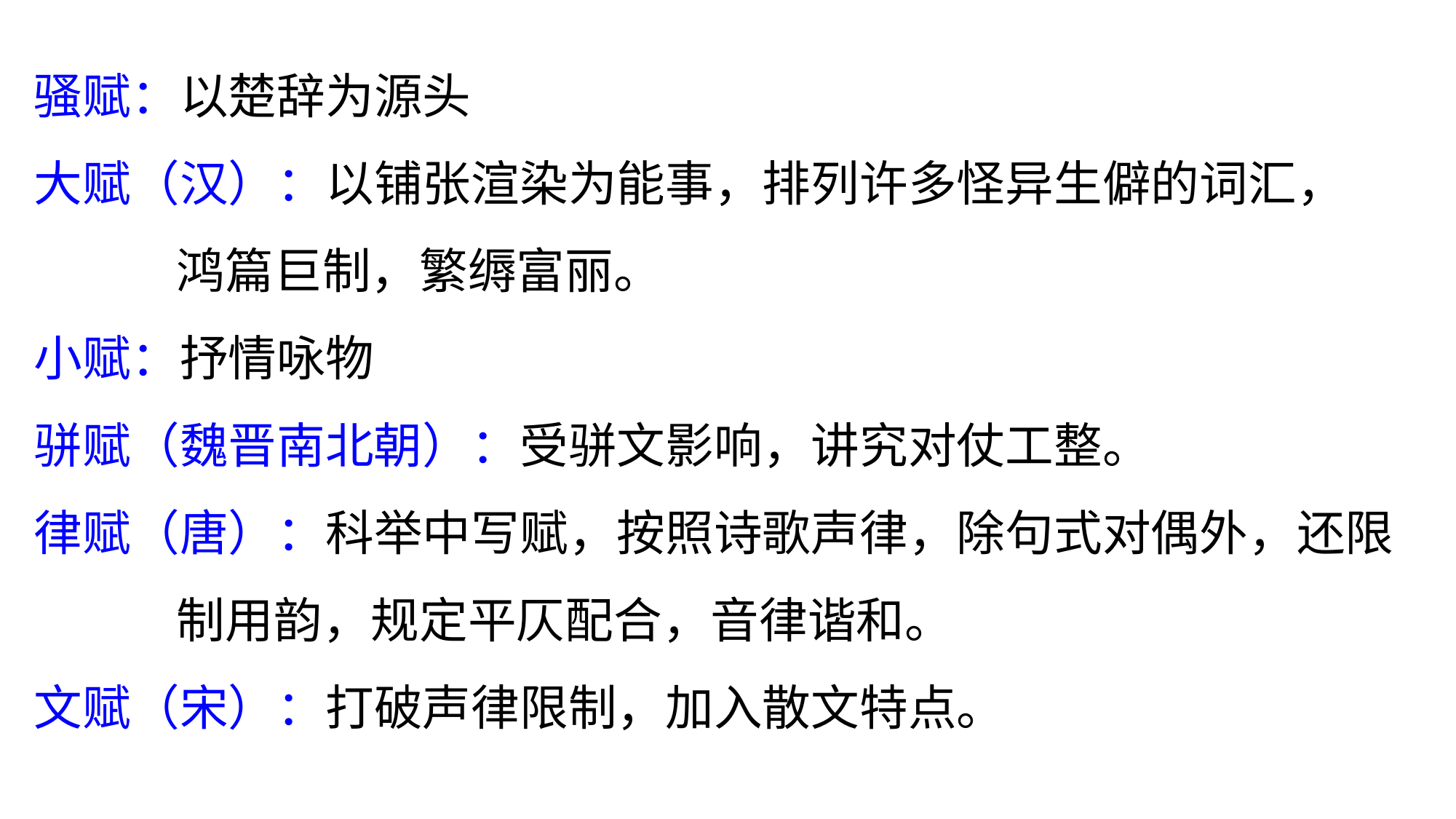

骚赋：以楚辞为源头
大赋（汉）：以铺张渲染为能事，排列许多怪异生僻的词汇，
            鸿篇巨制，繁缛富丽。
小赋：抒情咏物
骈赋（魏晋南北朝）：受骈文影响，讲究对仗工整。
律赋（唐）：科举中写赋，按照诗歌声律，除句式对偶外，还限
            制用韵，规定平仄配合，音律谐和。
文赋（宋）：打破声律限制，加入散文特点。